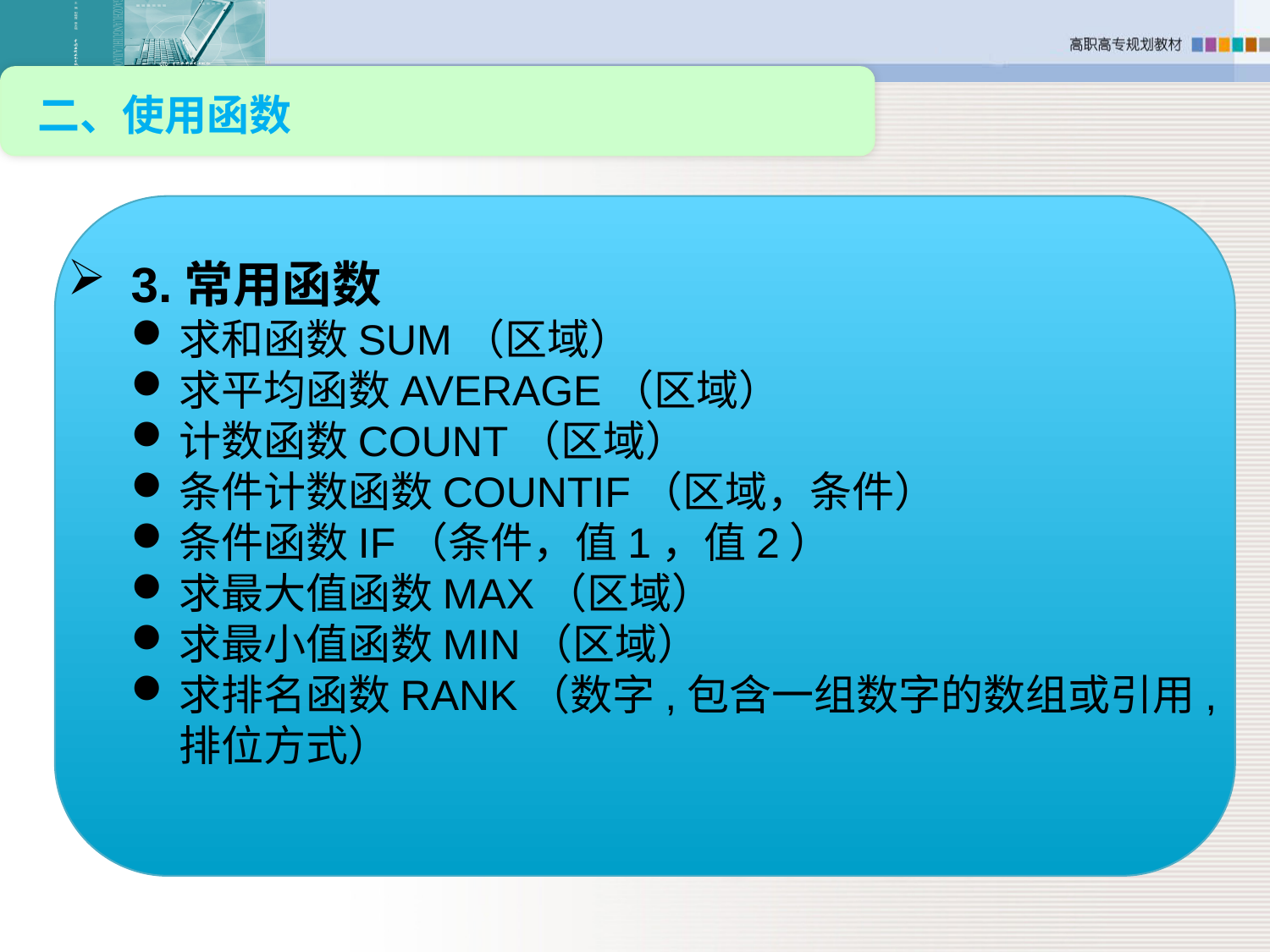

二、使用函数

3.常用函数
求和函数SUM（区域）
求平均函数AVERAGE（区域）
计数函数COUNT（区域）
条件计数函数COUNTIF（区域，条件）
条件函数IF（条件，值1，值2）
求最大值函数MAX（区域）
求最小值函数MIN（区域）
求排名函数RANK（数字,包含一组数字的数组或引用,排位方式）